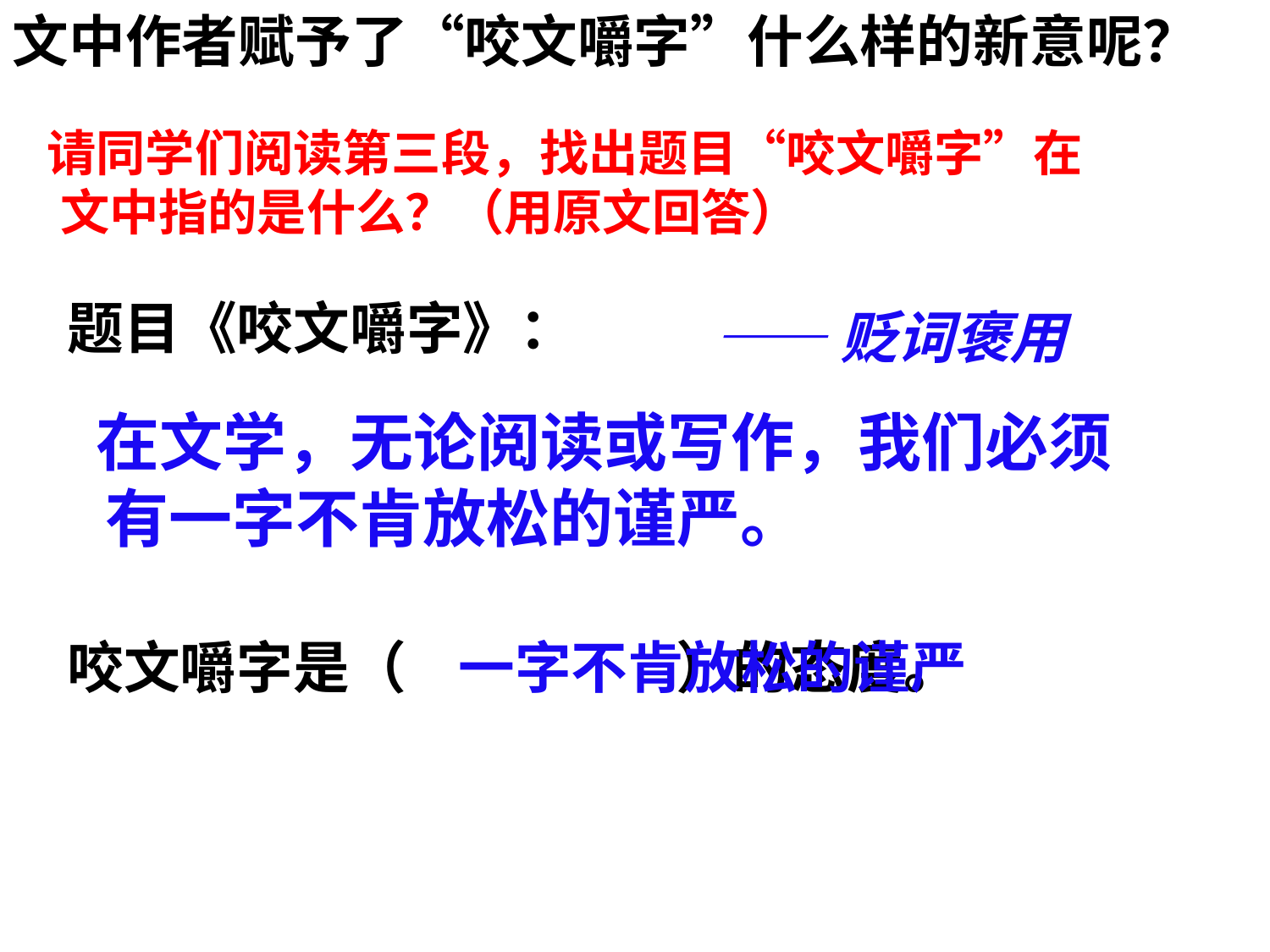

文中作者赋予了“咬文嚼字”什么样的新意呢？
  请同学们阅读第三段，找出题目“咬文嚼字”在文中指的是什么？（用原文回答）
题目《咬文嚼字》：
——贬词褒用
   在文学，无论阅读或写作，我们必须有一字不肯放松的谨严。
咬文嚼字是（                     ）的态度。
一字不肯放松的谨严